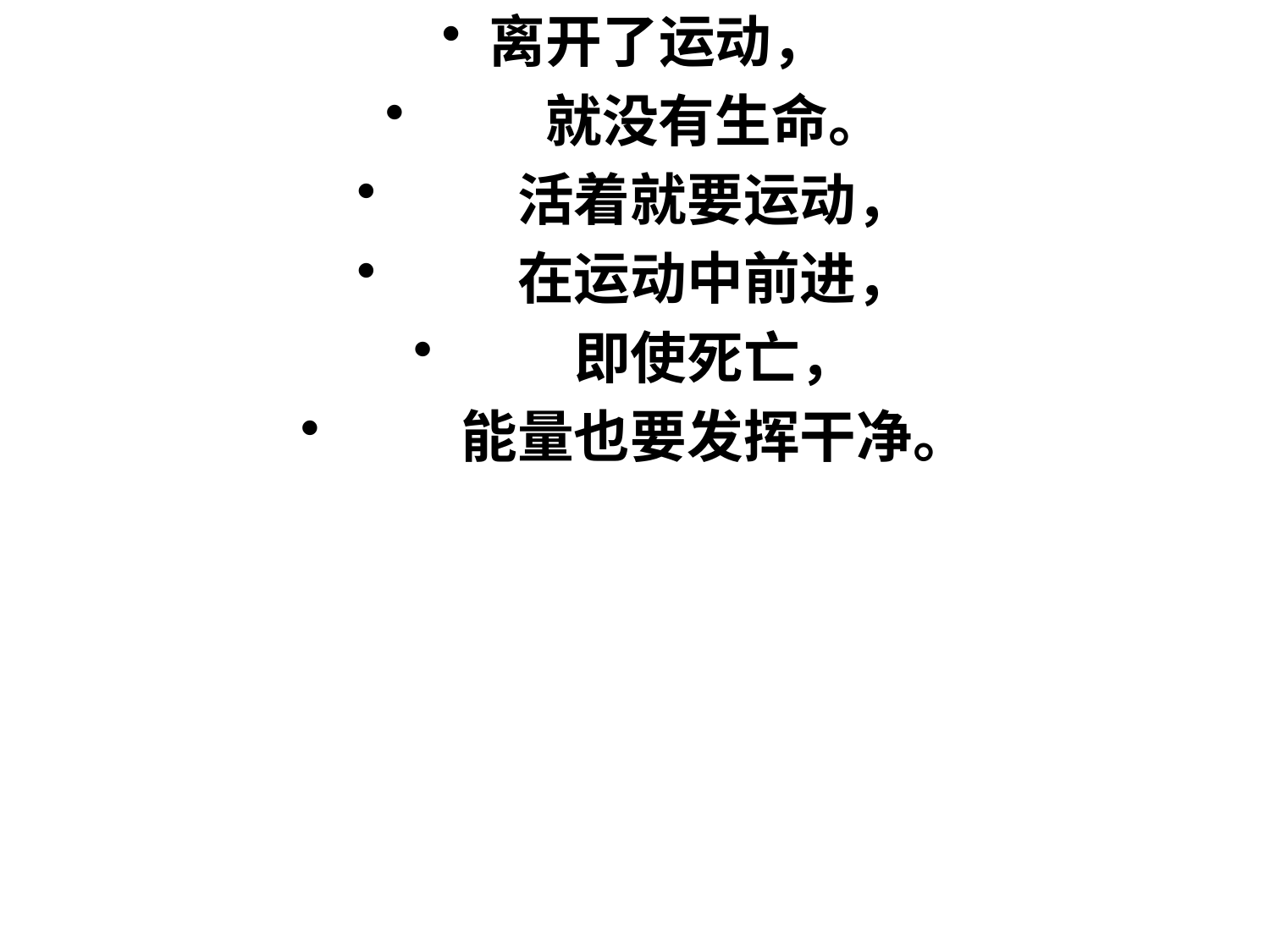

离开了运动，
　　就没有生命。
　　活着就要运动，
　　在运动中前进，
　　即使死亡，
　　能量也要发挥干净。